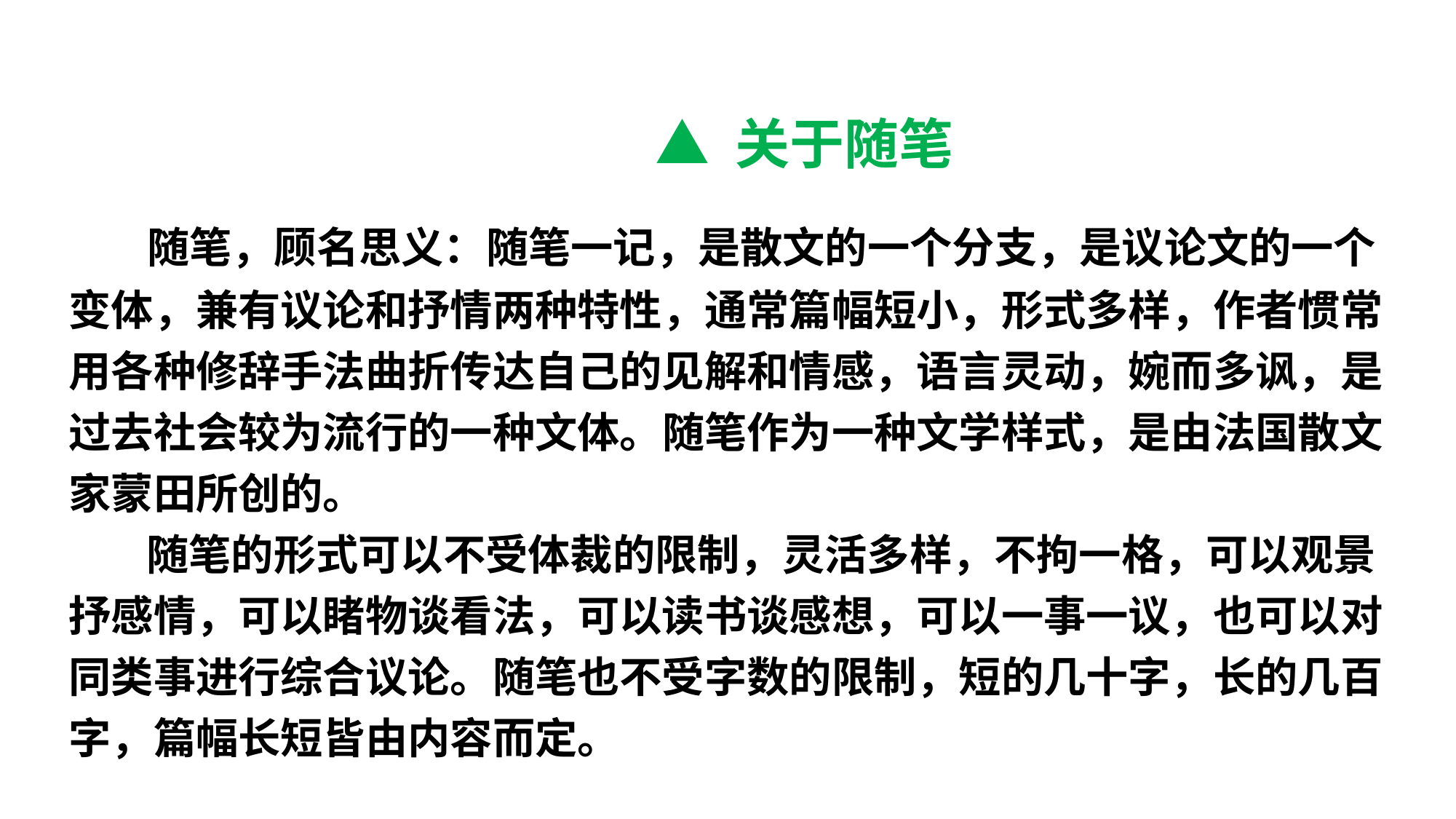

▲ 关于随笔
      随笔，顾名思义：随笔一记，是散文的一个分支，是议论文的一个变体，兼有议论和抒情两种特性，通常篇幅短小，形式多样，作者惯常用各种修辞手法曲折传达自己的见解和情感，语言灵动，婉而多讽，是过去社会较为流行的一种文体。随笔作为一种文学样式，是由法国散文家蒙田所创的。
       随笔的形式可以不受体裁的限制，灵活多样，不拘一格，可以观景抒感情，可以睹物谈看法，可以读书谈感想，可以一事一议，也可以对同类事进行综合议论。随笔也不受字数的限制，短的几十字，长的几百字，篇幅长短皆由内容而定。